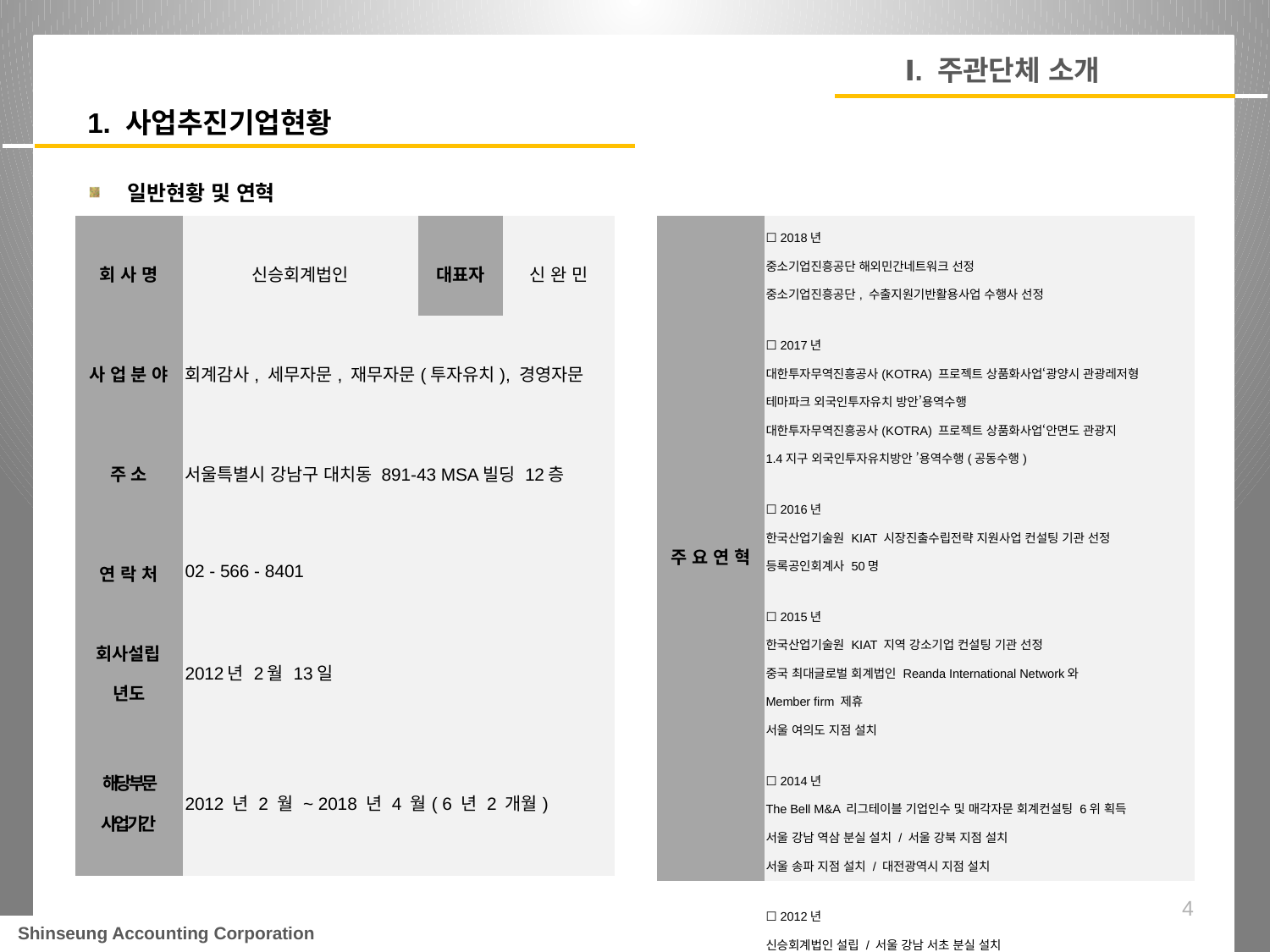

Ⅰ. 주관단체 소개
1. 사업추진기업현황
일반현황 및 연혁
| 회 사 명 | 신승회계법인 | 대표자 | 신 완 민 |
| --- | --- | --- | --- |
| 사 업 분 야 | 회계감사, 세무자문, 재무자문(투자유치), 경영자문 |  |  |
| 주 소 | 서울특별시 강남구 대치동 891-43 MSA빌딩 12층 |  |  |
| 연 락 처 | 02 - 566 - 8401 |  |  |
| 회사설립 년도 | 2012년 2월 13일 |  |  |
| 해당부문 사업기간 | 2012 년 2 월 ~ 2018 년 4 월( 6 년 2 개월) |  |  |
| 주 요 연 혁 | ☐ 2018년 중소기업진흥공단 해외민간네트워크 선정 중소기업진흥공단, 수출지원기반활용사업 수행사 선정 ☐ 2017년 대한투자무역진흥공사(KOTRA) 프로젝트 상품화사업‘광양시 관광레저형 테마파크 외국인투자유치 방안’용역수행 대한투자무역진흥공사(KOTRA) 프로젝트 상품화사업‘안면도 관광지 1.4지구 외국인투자유치방안 ’용역수행(공동수행) ☐ 2016년 한국산업기술원 KIAT 시장진출수립전략 지원사업 컨설팅 기관 선정 등록공인회계사 50명 ☐ 2015년 한국산업기술원 KIAT 지역 강소기업 컨설팅 기관 선정 중국 최대글로벌 회계법인 Reanda International Network와 Member firm 제휴 서울 여의도 지점 설치 ☐ 2014년 The Bell M&A 리그테이블 기업인수 및 매각자문 회계컨설팅 6위 획득 서울 강남 역삼 분실 설치 / 서울 강북 지점 설치 서울 송파 지점 설치 / 대전광역시 지점 설치 ☐ 2012년 신승회계법인 설립 / 서울 강남 서초 분실 설치 광주광역시 지점 설치 / 대구광역시 지점 설치 |
| --- | --- |
4